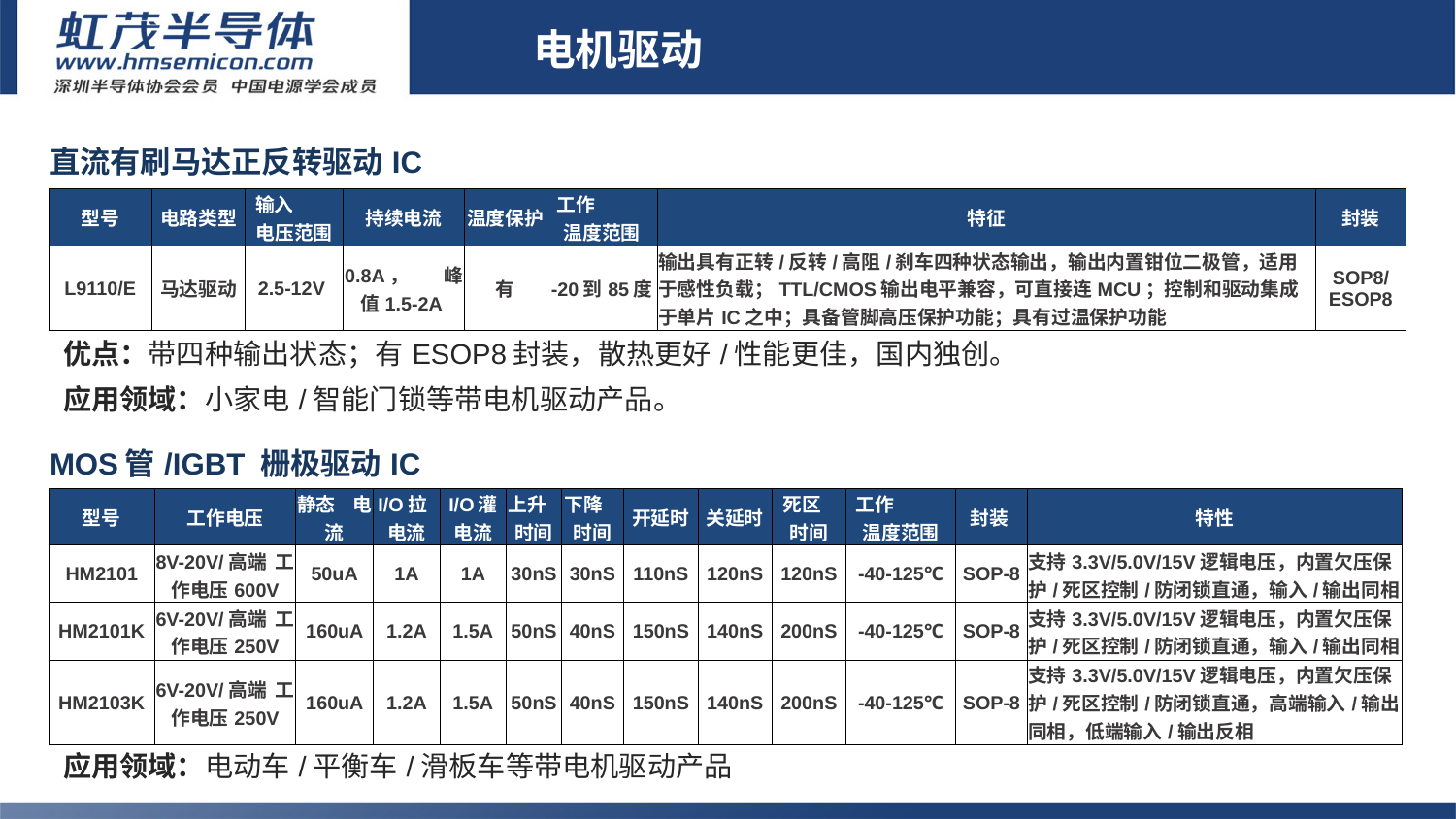

电机驱动
| 直流有刷马达正反转驱动IC |  |  |  |  |  |  |  |
| --- | --- | --- | --- | --- | --- | --- | --- |
| 型号 | 电路类型 | 输入 电压范围 | 持续电流 | 温度保护 | 工作 温度范围 | 特征 | 封装 |
| L9110/E | 马达驱动 | 2.5-12V | 0.8A， 峰值1.5-2A | 有 | -20到85度 | 输出具有正转/反转/高阻/刹车四种状态输出，输出内置钳位二极管，适用于感性负载；TTL/CMOS输出电平兼容，可直接连MCU；控制和驱动集成于单片IC之中；具备管脚高压保护功能；具有过温保护功能 | SOP8/ ESOP8 |
# 电机驱动
优点：带四种输出状态；有ESOP8封装，散热更好/性能更佳，国内独创。
应用领域：小家电/智能门锁等带电机驱动产品。
| MOS管/IGBT 栅极驱动IC |  |  |  |  |  |  |  |  |  |  |  |  |
| --- | --- | --- | --- | --- | --- | --- | --- | --- | --- | --- | --- | --- |
| 型号 | 工作电压 | 静态 电流 | I/O拉 电流 | I/O灌 电流 | 上升 时间 | 下降 时间 | 开延时 | 关延时 | 死区 时间 | 工作 温度范围 | 封装 | 特性 |
| HM2101 | 8V-20V/高端 工作电压600V | 50uA | 1A | 1A | 30nS | 30nS | 110nS | 120nS | 120nS | -40-125℃ | SOP-8 | 支持3.3V/5.0V/15V逻辑电压，内置欠压保护/死区控制/防闭锁直通，输入/输出同相 |
| HM2101K | 6V-20V/高端 工作电压250V | 160uA | 1.2A | 1.5A | 50nS | 40nS | 150nS | 140nS | 200nS | -40-125℃ | SOP-8 | 支持3.3V/5.0V/15V逻辑电压，内置欠压保护/死区控制/防闭锁直通，输入/输出同相 |
| HM2103K | 6V-20V/高端 工作电压250V | 160uA | 1.2A | 1.5A | 50nS | 40nS | 150nS | 140nS | 200nS | -40-125℃ | SOP-8 | 支持3.3V/5.0V/15V逻辑电压，内置欠压保护/死区控制/防闭锁直通，高端输入/输出同相，低端输入/输出反相 |
应用领域：电动车/平衡车/滑板车等带电机驱动产品